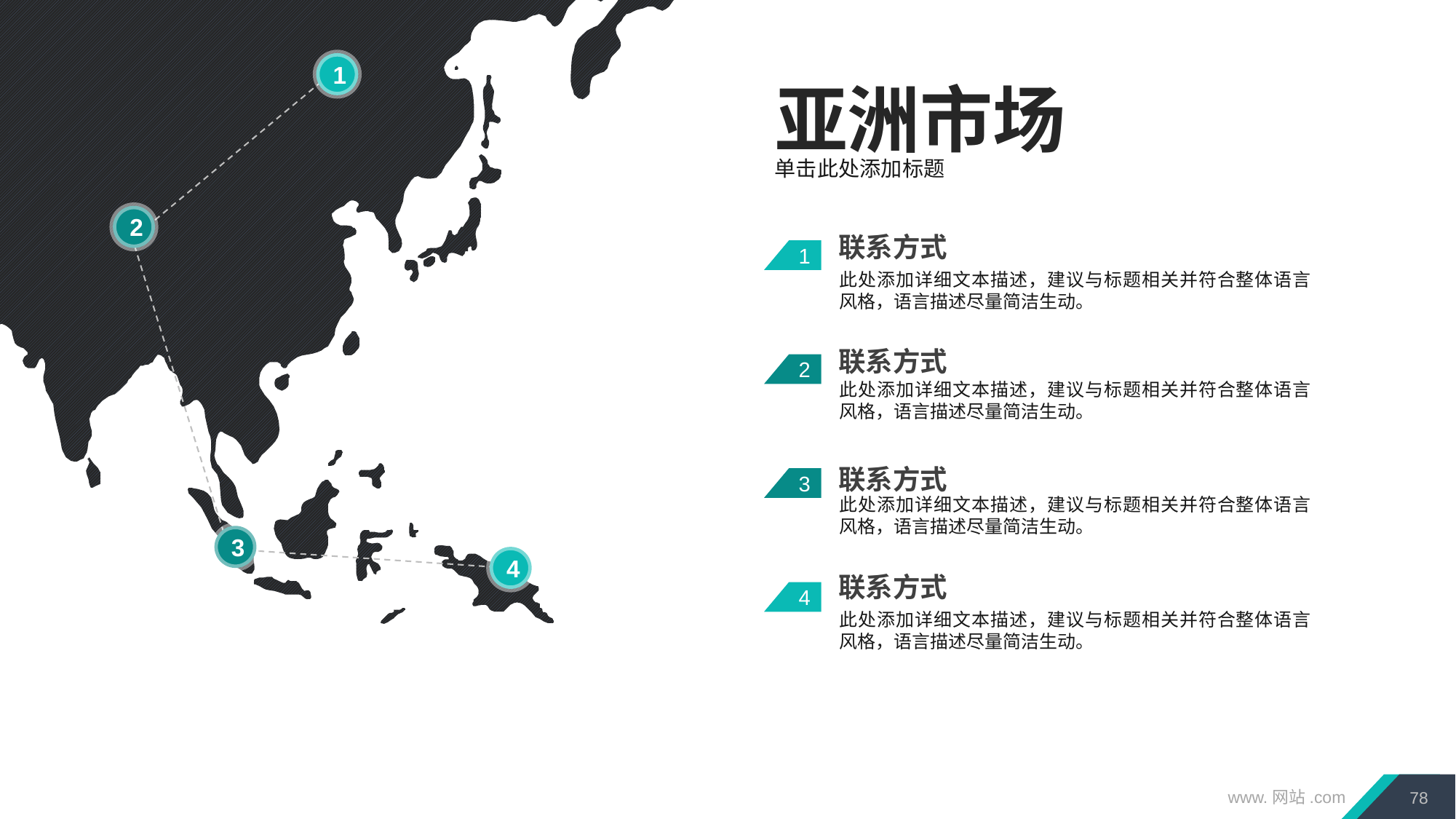

1
亚洲市场

单击此处添加标题
2
联系方式
1
此处添加详细文本描述，建议与标题相关并符合整体语言风格，语言描述尽量简洁生动。
联系方式
2
此处添加详细文本描述，建议与标题相关并符合整体语言风格，语言描述尽量简洁生动。
联系方式
3
此处添加详细文本描述，建议与标题相关并符合整体语言风格，语言描述尽量简洁生动。
3
4
联系方式
4
此处添加详细文本描述，建议与标题相关并符合整体语言风格，语言描述尽量简洁生动。
78